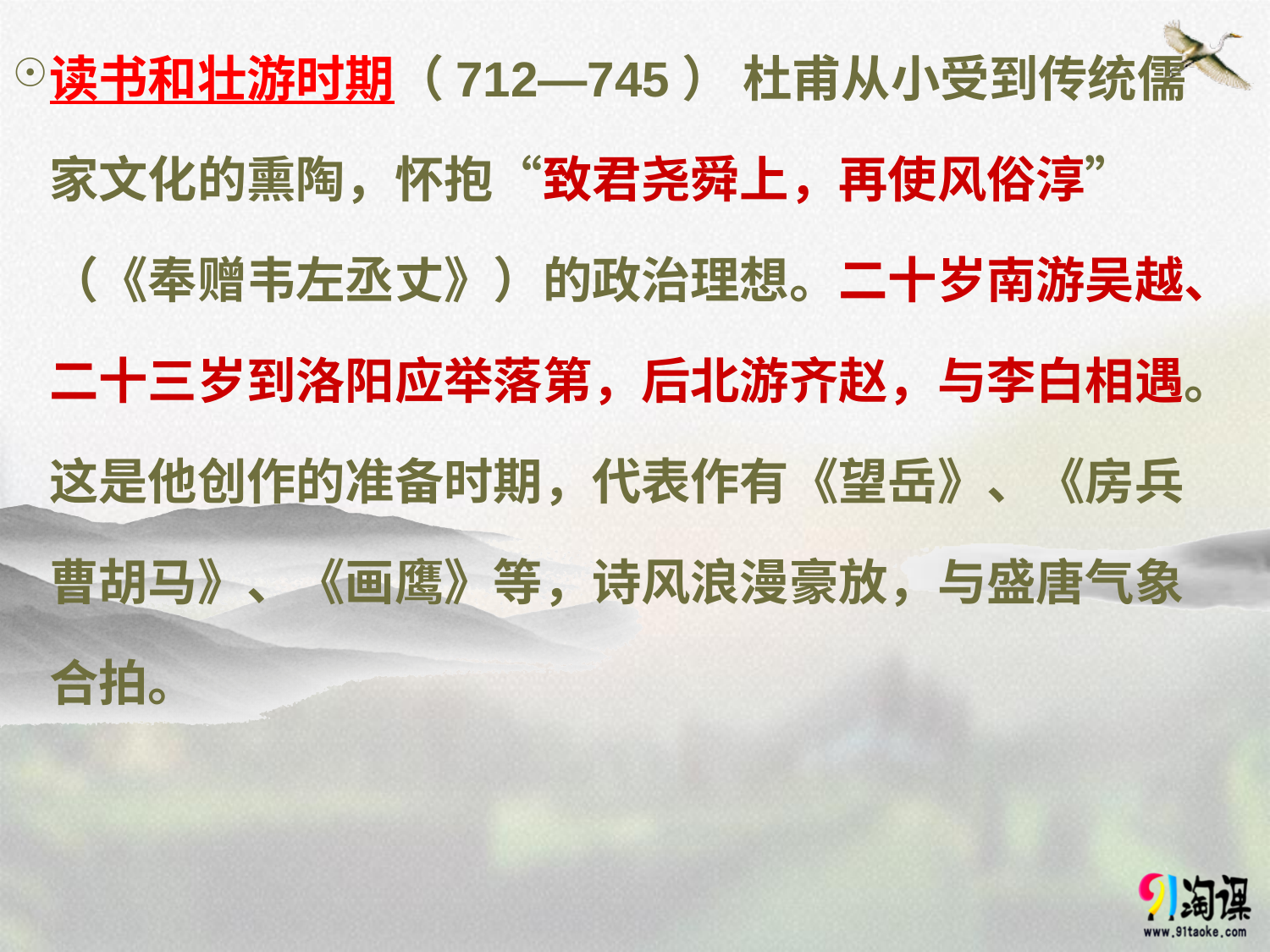

读书和壮游时期（712—745） 杜甫从小受到传统儒家文化的熏陶，怀抱“致君尧舜上，再使风俗淳”（《奉赠韦左丞丈》）的政治理想。二十岁南游吴越、二十三岁到洛阳应举落第，后北游齐赵，与李白相遇。这是他创作的准备时期，代表作有《望岳》、《房兵曹胡马》、《画鹰》等，诗风浪漫豪放，与盛唐气象合拍。